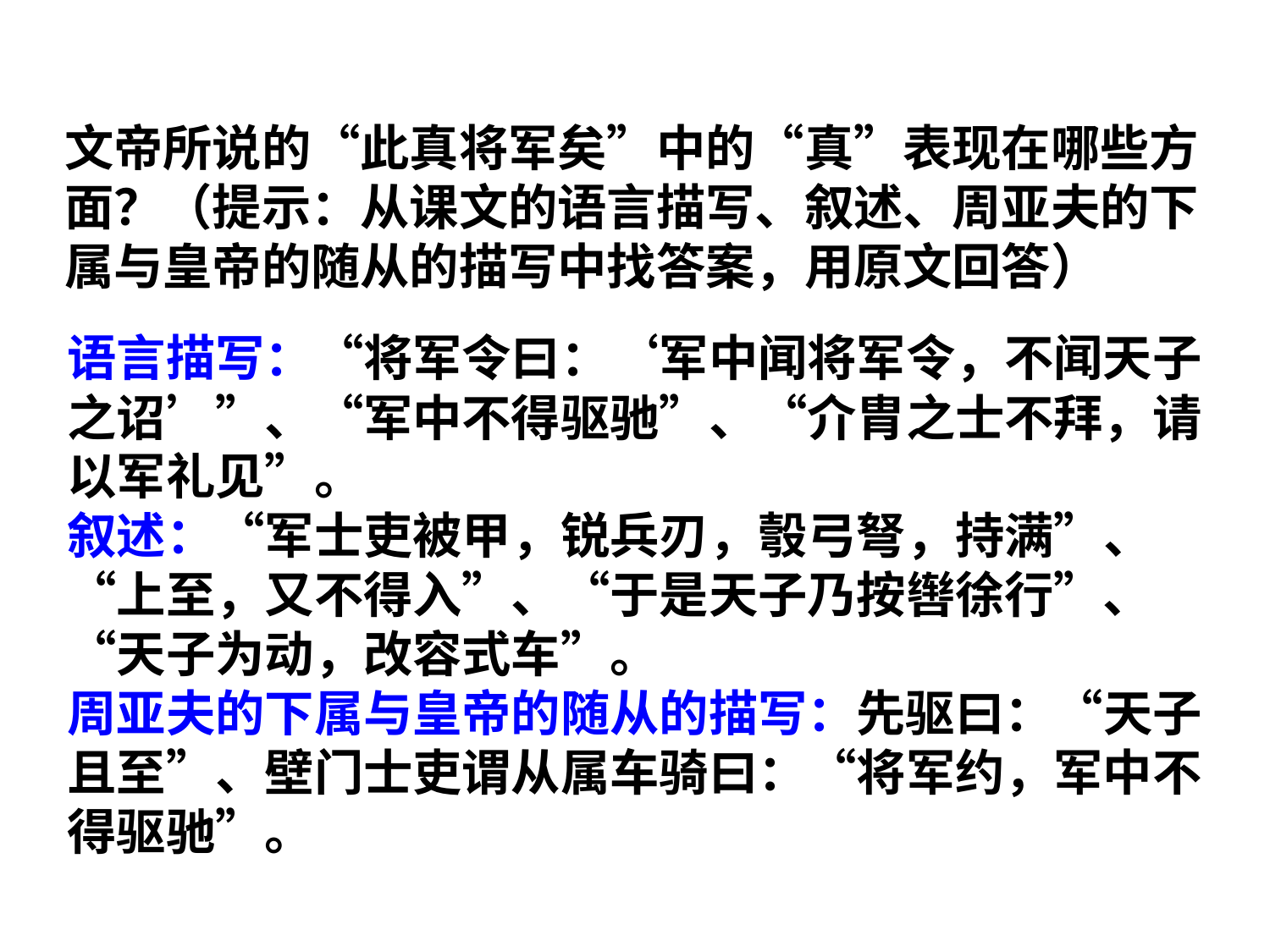

文帝所说的“此真将军矣”中的“真”表现在哪些方面？（提示：从课文的语言描写、叙述、周亚夫的下属与皇帝的随从的描写中找答案，用原文回答）
语言描写：“将军令曰：‘军中闻将军令，不闻天子之诏’”、“军中不得驱驰”、“介胄之士不拜，请以军礼见”。
叙述：“军士吏被甲，锐兵刃，彀弓弩，持满”、“上至，又不得入”、“于是天子乃按辔徐行”、“天子为动，改容式车”。
周亚夫的下属与皇帝的随从的描写：先驱曰：“天子且至”、壁门士吏谓从属车骑曰：“将军约，军中不得驱驰”。